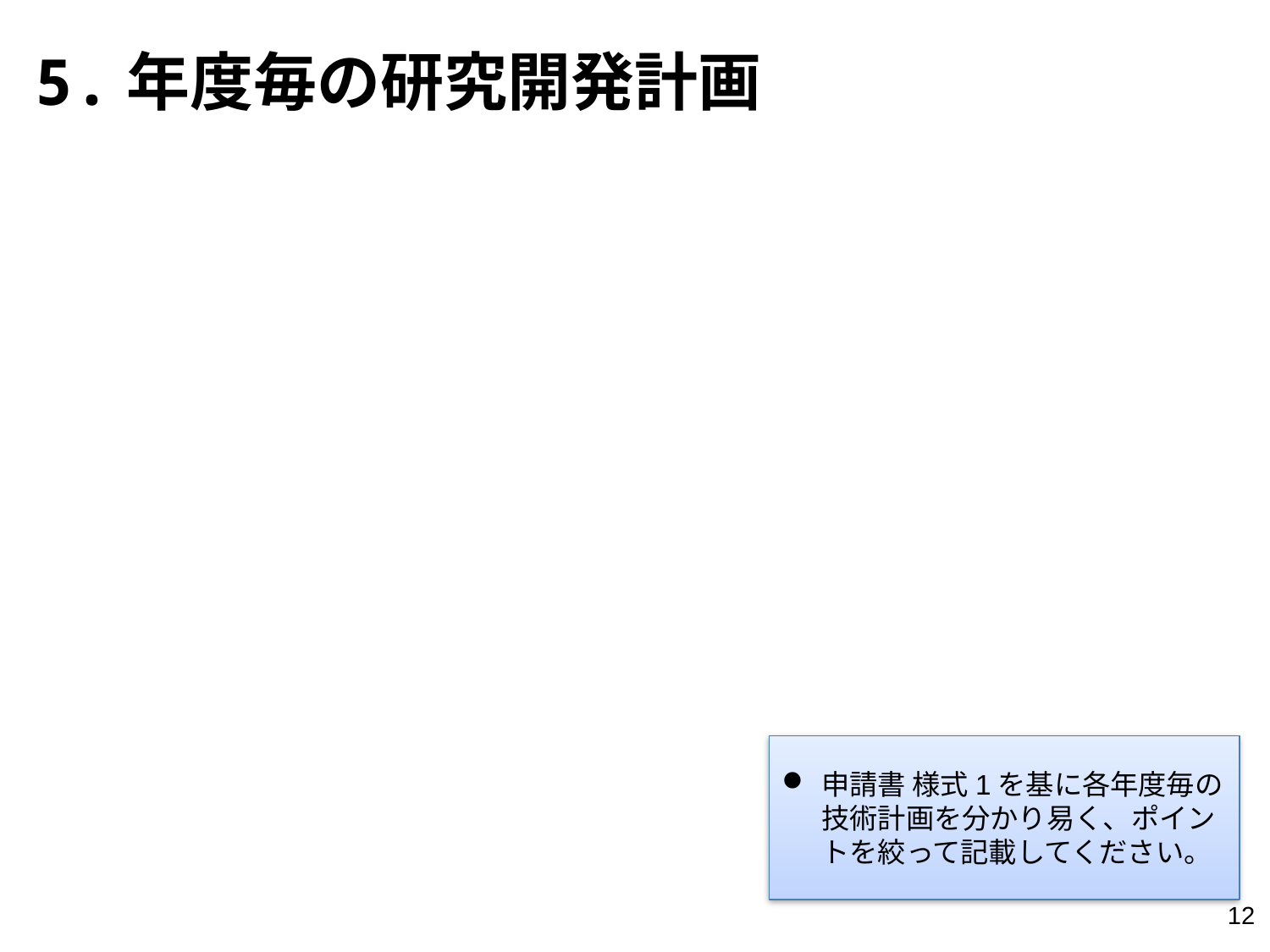

# 5.年度毎の研究開発計画
申請書 様式1を基に各年度毎の技術計画を分かり易く、ポイントを絞って記載してください。
12